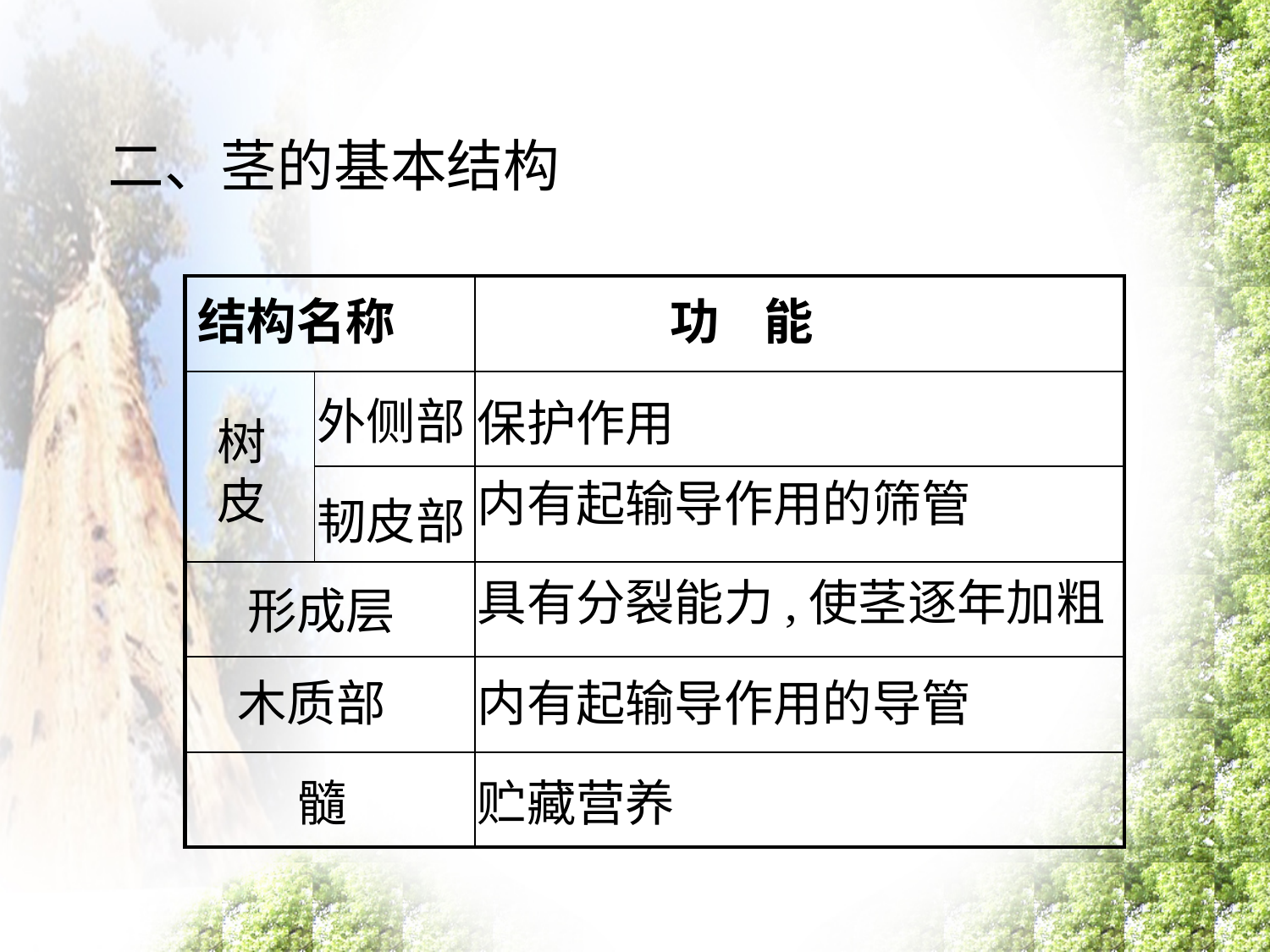

# 二、茎的基本结构
| 结构名称 |  | 功 能 |
| --- | --- | --- |
|  |  |  |
|  |  |  |
|  |  |  |
|  |  |  |
|  |  |  |
外侧部
保护作用
树皮
内有起输导作用的筛管
韧皮部
具有分裂能力,使茎逐年加粗
形成层
木质部
内有起输导作用的导管
髓
贮藏营养